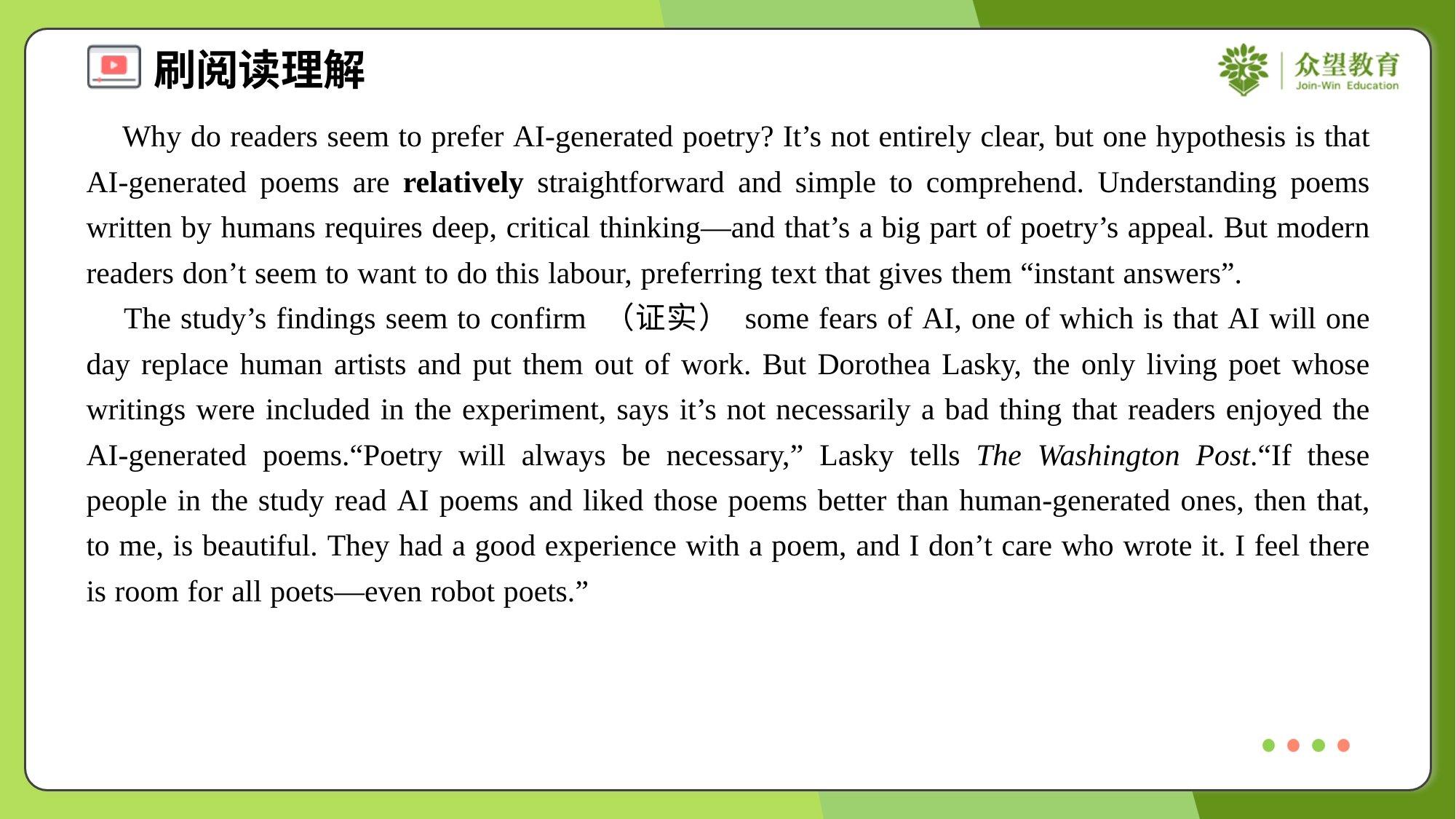

Why do readers seem to prefer AI-generated poetry? It’s not entirely clear, but one hypothesis is that AI-generated poems are relatively straightforward and simple to comprehend. Understanding poems written by humans requires deep, critical thinking—and that’s a big part of poetry’s appeal. But modern readers don’t seem to want to do this labour, preferring text that gives them “instant answers”.
    The study’s findings seem to confirm （证实） some fears of AI, one of which is that AI will one day replace human artists and put them out of work. But Dorothea Lasky, the only living poet whose writings were included in the experiment, says it’s not necessarily a bad thing that readers enjoyed the AI-generated poems.“Poetry will always be necessary,” Lasky tells The Washington Post.“If these people in the study read AI poems and liked those poems better than human-generated ones, then that, to me, is beautiful. They had a good experience with a poem, and I don’t care who wrote it. I feel there is room for all poets—even robot poets.”